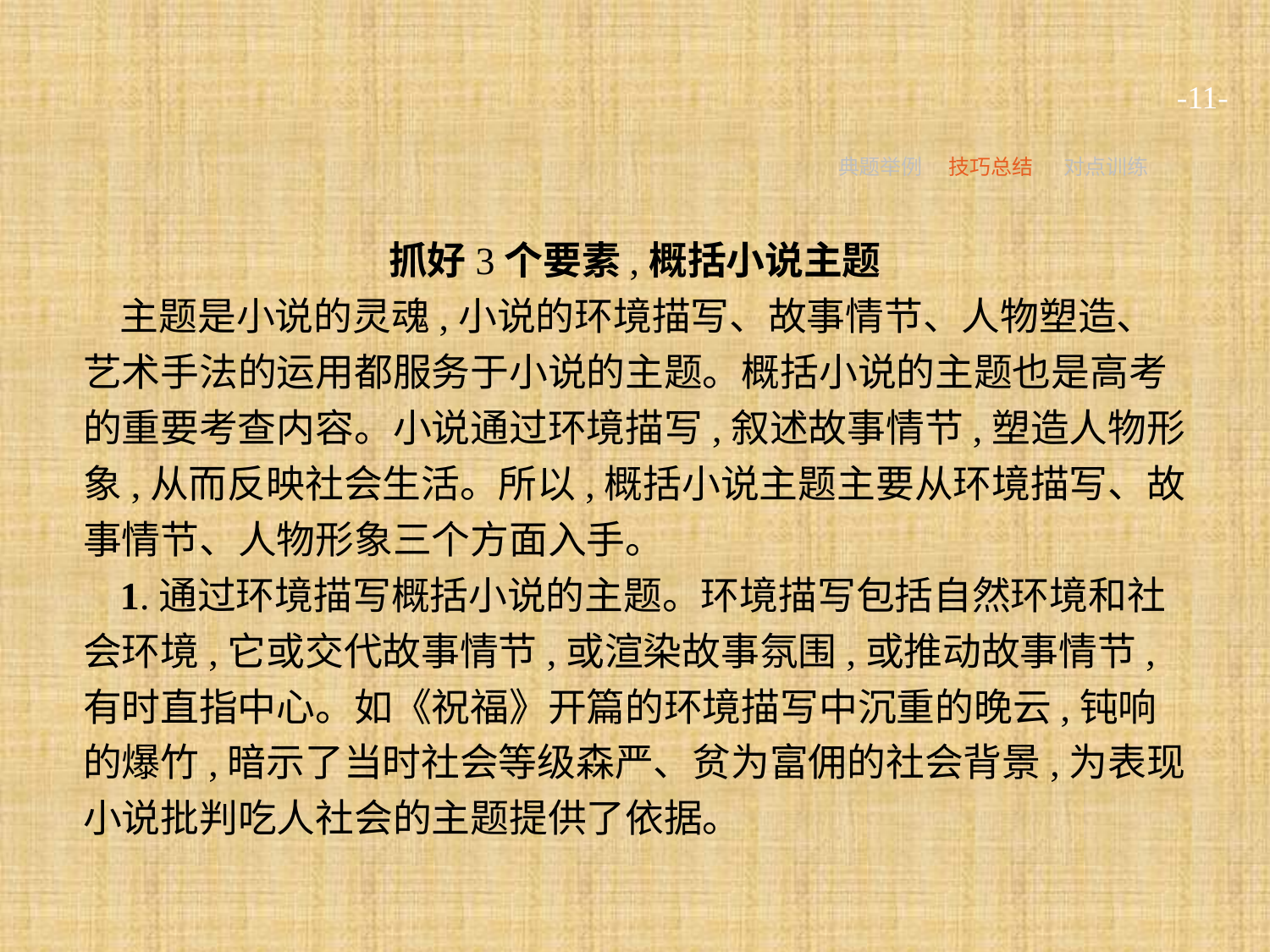

-11-
典题举例
技巧总结
对点训练
抓好3个要素,概括小说主题
主题是小说的灵魂,小说的环境描写、故事情节、人物塑造、艺术手法的运用都服务于小说的主题。概括小说的主题也是高考的重要考查内容。小说通过环境描写,叙述故事情节,塑造人物形象,从而反映社会生活。所以,概括小说主题主要从环境描写、故事情节、人物形象三个方面入手。
1.通过环境描写概括小说的主题。环境描写包括自然环境和社会环境,它或交代故事情节,或渲染故事氛围,或推动故事情节,有时直指中心。如《祝福》开篇的环境描写中沉重的晚云,钝响的爆竹,暗示了当时社会等级森严、贫为富佣的社会背景,为表现小说批判吃人社会的主题提供了依据。